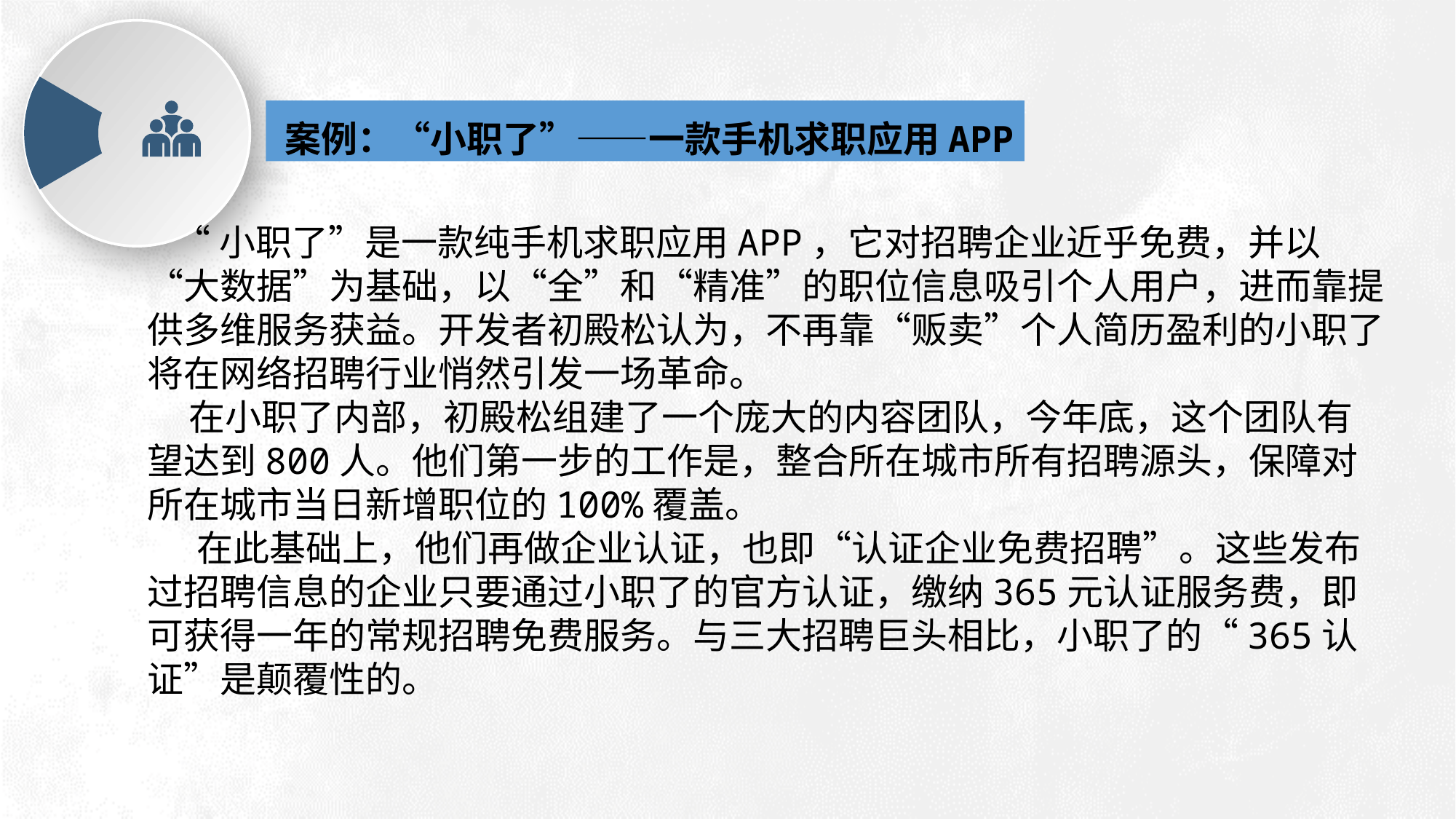

案例：“小职了”——一款手机求职应用APP
    “小职了”是一款纯手机求职应用APP，它对招聘企业近乎免费，并以“大数据”为基础，以“全”和“精准”的职位信息吸引个人用户，进而靠提供多维服务获益。开发者初殿松认为，不再靠“贩卖”个人简历盈利的小职了将在网络招聘行业悄然引发一场革命。
    在小职了内部，初殿松组建了一个庞大的内容团队，今年底，这个团队有望达到800人。他们第一步的工作是，整合所在城市所有招聘源头，保障对所在城市当日新增职位的100%覆盖。
     在此基础上，他们再做企业认证，也即“认证企业免费招聘”。这些发布过招聘信息的企业只要通过小职了的官方认证，缴纳365元认证服务费，即可获得一年的常规招聘免费服务。与三大招聘巨头相比，小职了的“365认证”是颠覆性的。

e7d195523061f1c0deeec63e560781cfd59afb0ea006f2a87ABB68BF51EA6619813959095094C18C62A12F549504892A4AAA8C1554C6663626E05CA27F281A14E6983772AFC3FB97135759321DEA3D70CCCB10945EC5A0322096E752803368C2184698845E3CCD6DB7F651295A8E4F3FDC19EA64A2B4A4AC1434B55AAE41CF0BF61B375C23F3039959E085EE760725AA